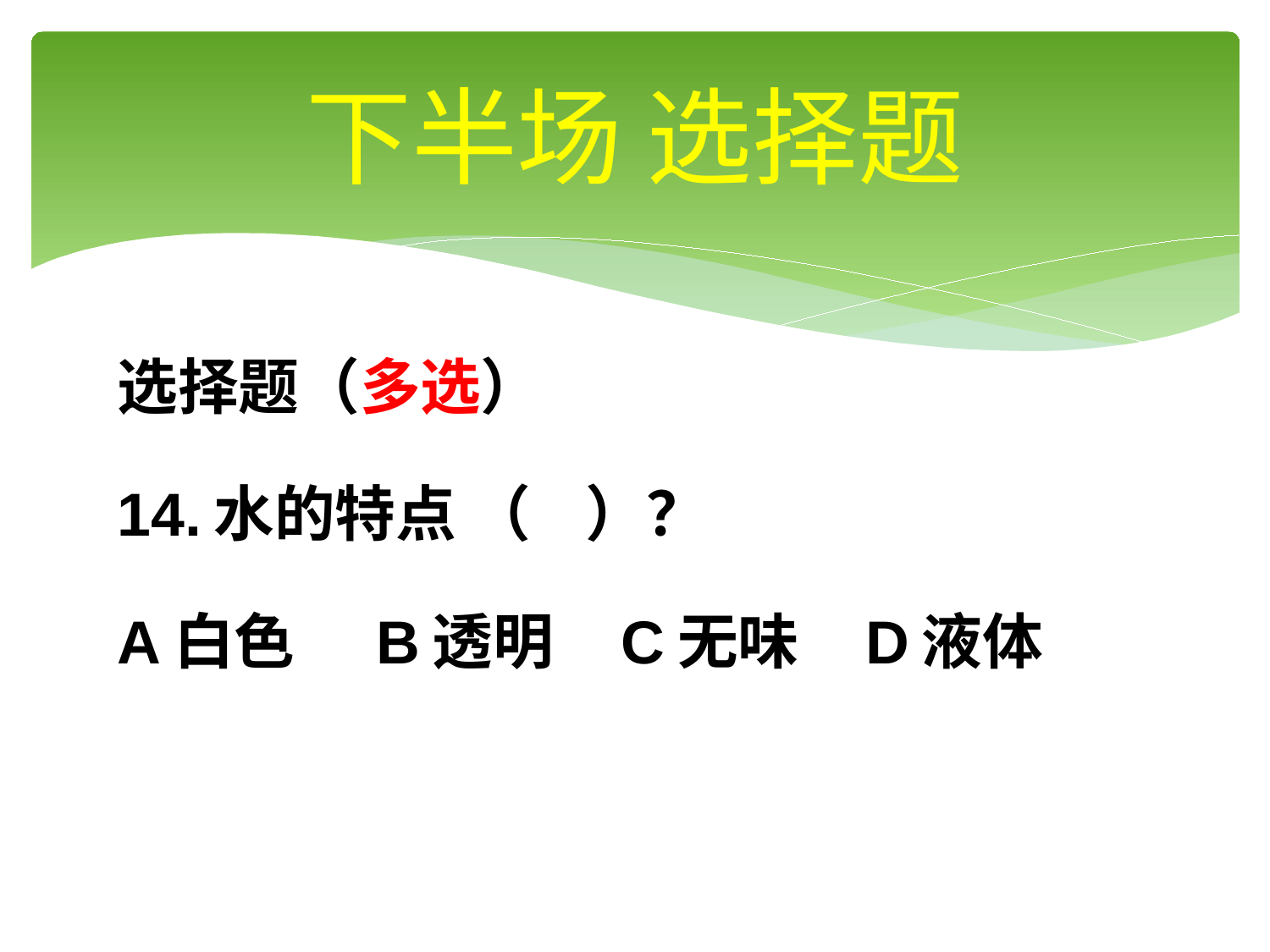

# 下半场 选择题
选择题（多选）
14.水的特点 （    ）？
A白色     B透明    C无味    D液体